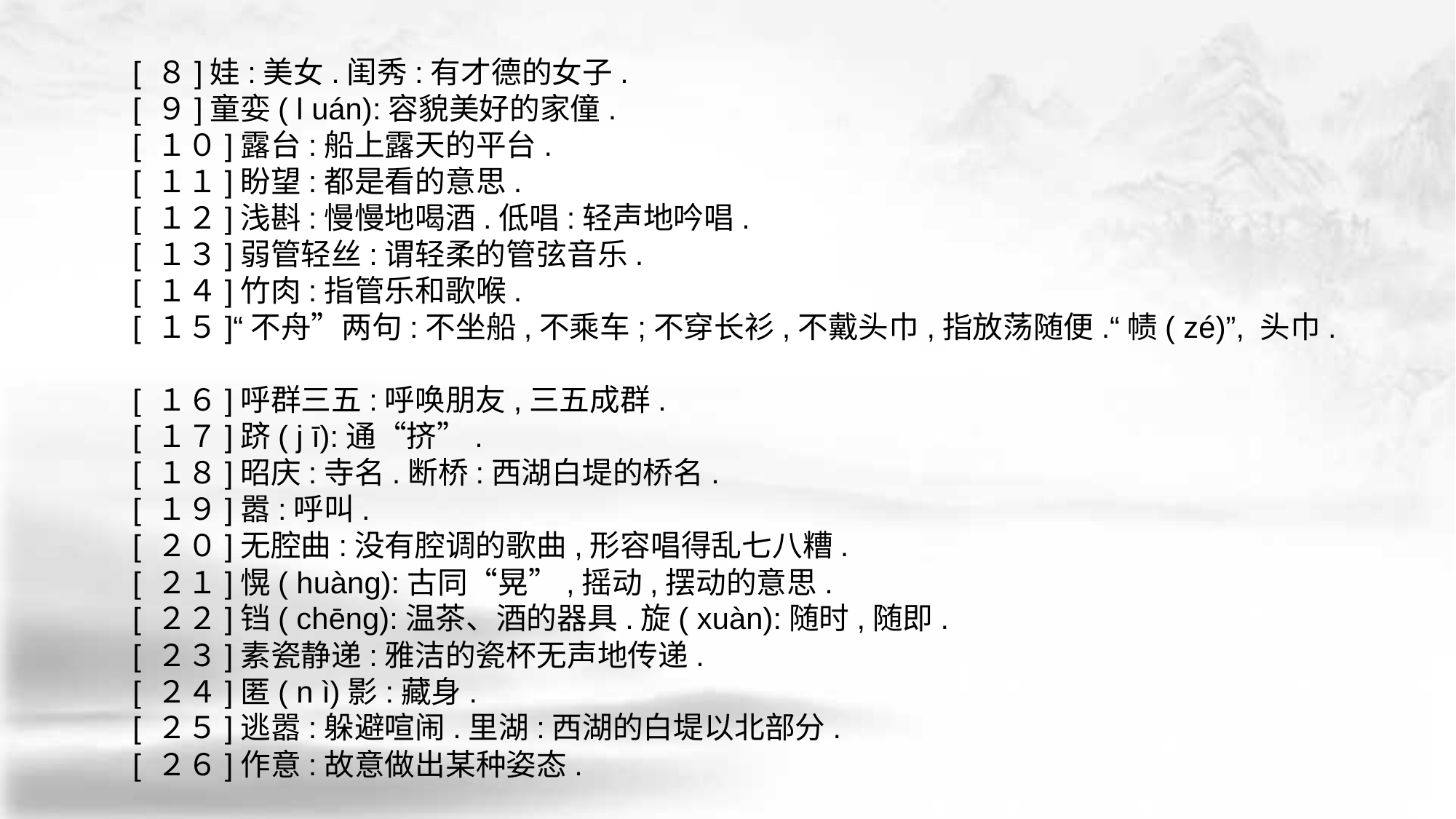

[ ８]娃:美女.闺秀:有才德的女子.
     [ ９]童娈( l uán):容貌美好的家僮.
     [ １０]露台:船上露天的平台.
     [ １１]盼望:都是看的意思.
     [ １２]浅斟:慢慢地喝酒.低唱:轻声地吟唱.
     [ １３]弱管轻丝:谓轻柔的管弦音乐.
     [ １４]竹肉:指管乐和歌喉.
     [ １５]“不舟”两句:不坐船,不乘车;不穿长衫,不戴头巾,指放荡随便.“帻( zé)”, 头巾.
     [ １６]呼群三五:呼唤朋友,三五成群.
     [ １７]跻( j ī):通“挤”.
     [ １８]昭庆:寺名.断桥:西湖白堤的桥名.
     [ １９]嚣:呼叫.
     [ ２０]无腔曲:没有腔调的歌曲,形容唱得乱七八糟.
     [ ２１]愰( huàng):古同“晃”,摇动,摆动的意思.
     [ ２２]铛( chēng):温茶、酒的器具.旋( xuàn):随时,随即.
     [ ２３]素瓷静递:雅洁的瓷杯无声地传递.
     [ ２４]匿( n ì)影:藏身.
     [ ２５]逃嚣:躲避喧闹.里湖:西湖的白堤以北部分.
     [ ２６]作意:故意做出某种姿态.